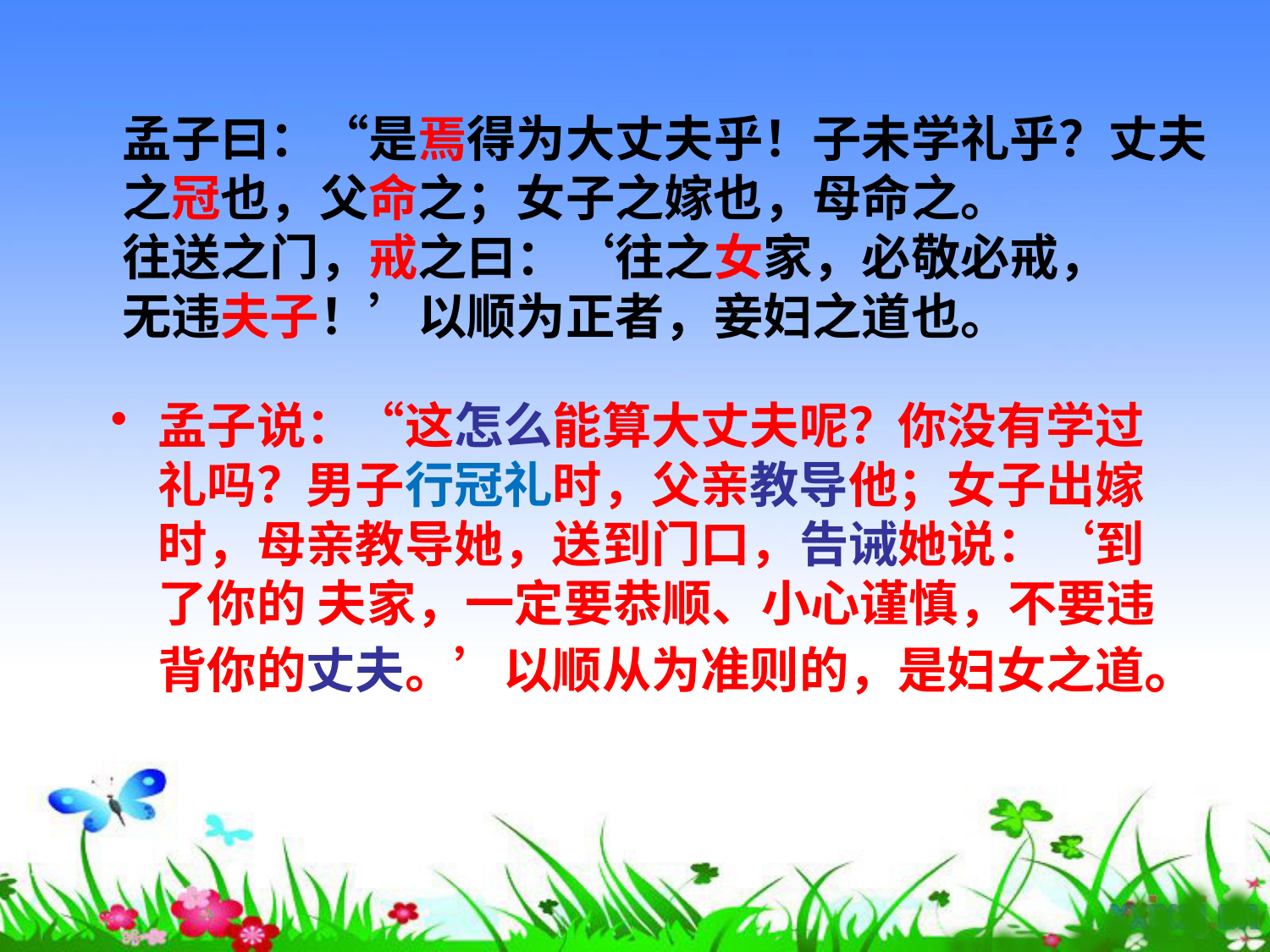

#
孟子曰：“是焉得为大丈夫乎！子未学礼乎？丈夫
之冠也，父命之；女子之嫁也，母命之。
往送之门，戒之曰：‘往之女家，必敬必戒，
无违夫子！’以顺为正者，妾妇之道也。

孟子说：“这怎么能算大丈夫呢？你没有学过礼吗？男子行冠礼时，父亲教导他；女子出嫁时，母亲教导她，送到门口，告诫她说：‘到了你的 夫家，一定要恭顺、小心谨慎，不要违背你的丈夫。’以顺从为准则的，是妇女之道。